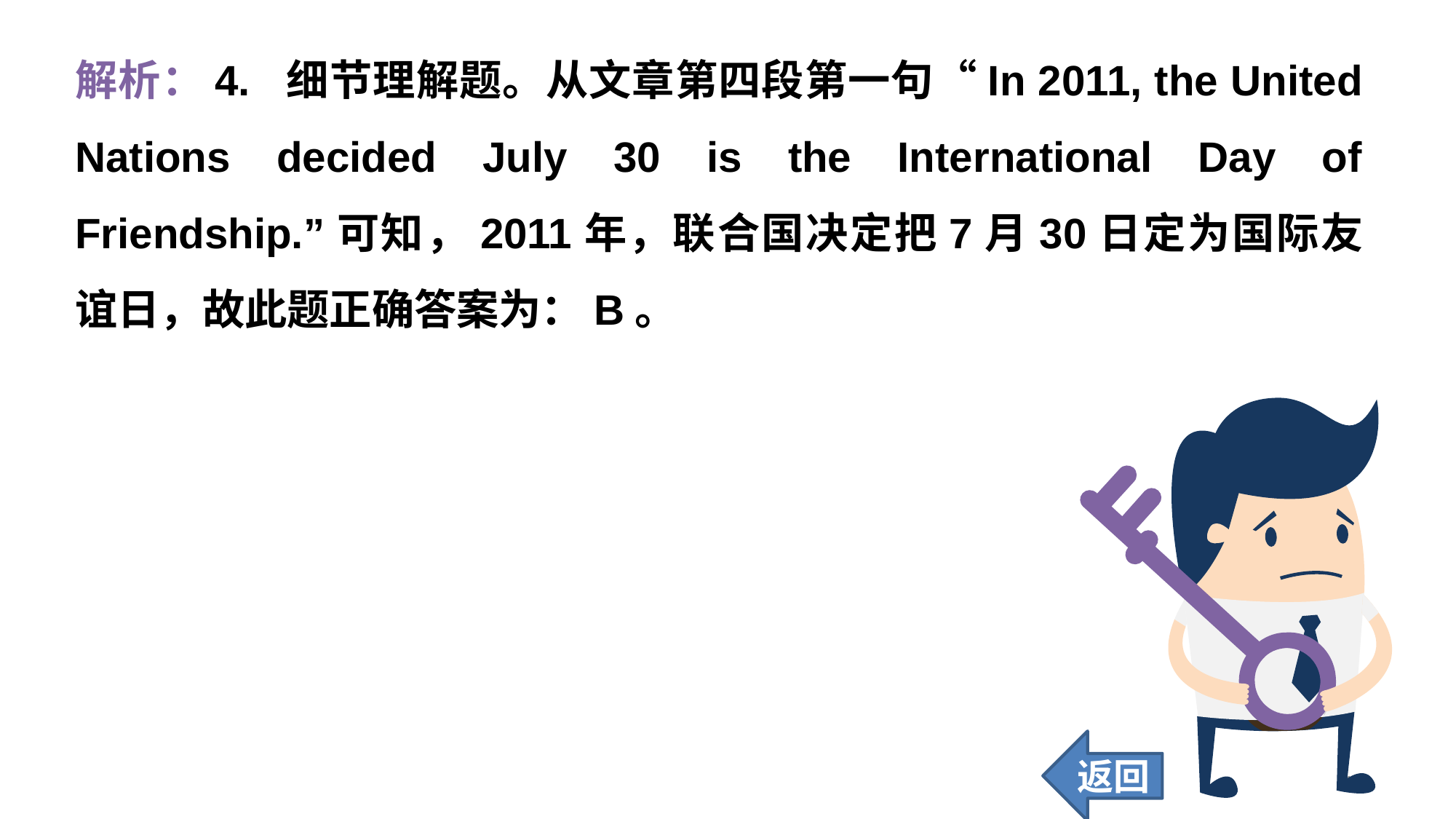

解析：4.  细节理解题。从文章第四段第一句“In 2011, the United Nations decided July 30 is the International Day of Friendship.”可知，2011年，联合国决定把7月30日定为国际友谊日，故此题正确答案为：B。

返回
168